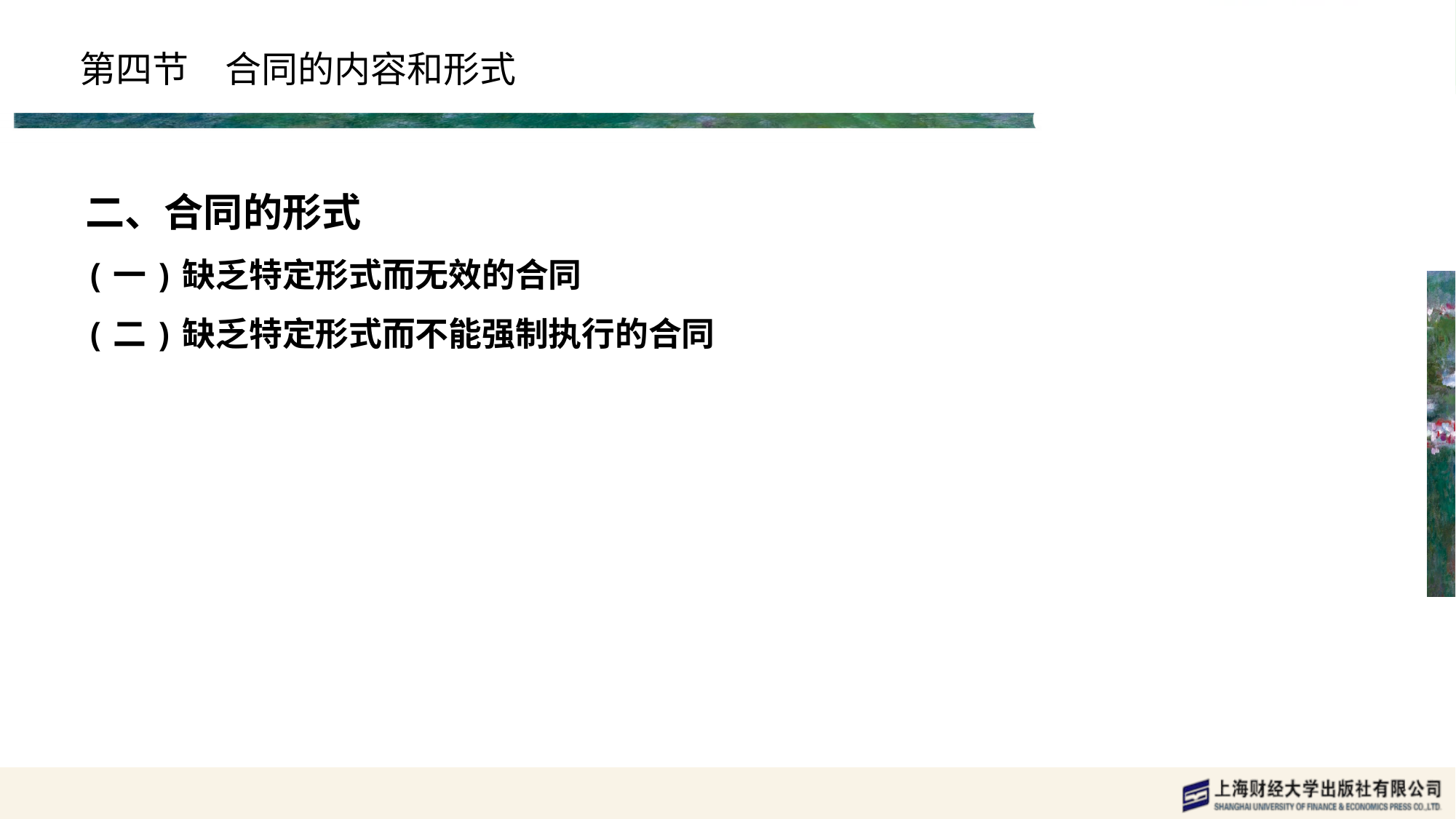

# 第四节　合同的内容和形式
二、合同的形式
(一)缺乏特定形式而无效的合同
(二)缺乏特定形式而不能强制执行的合同